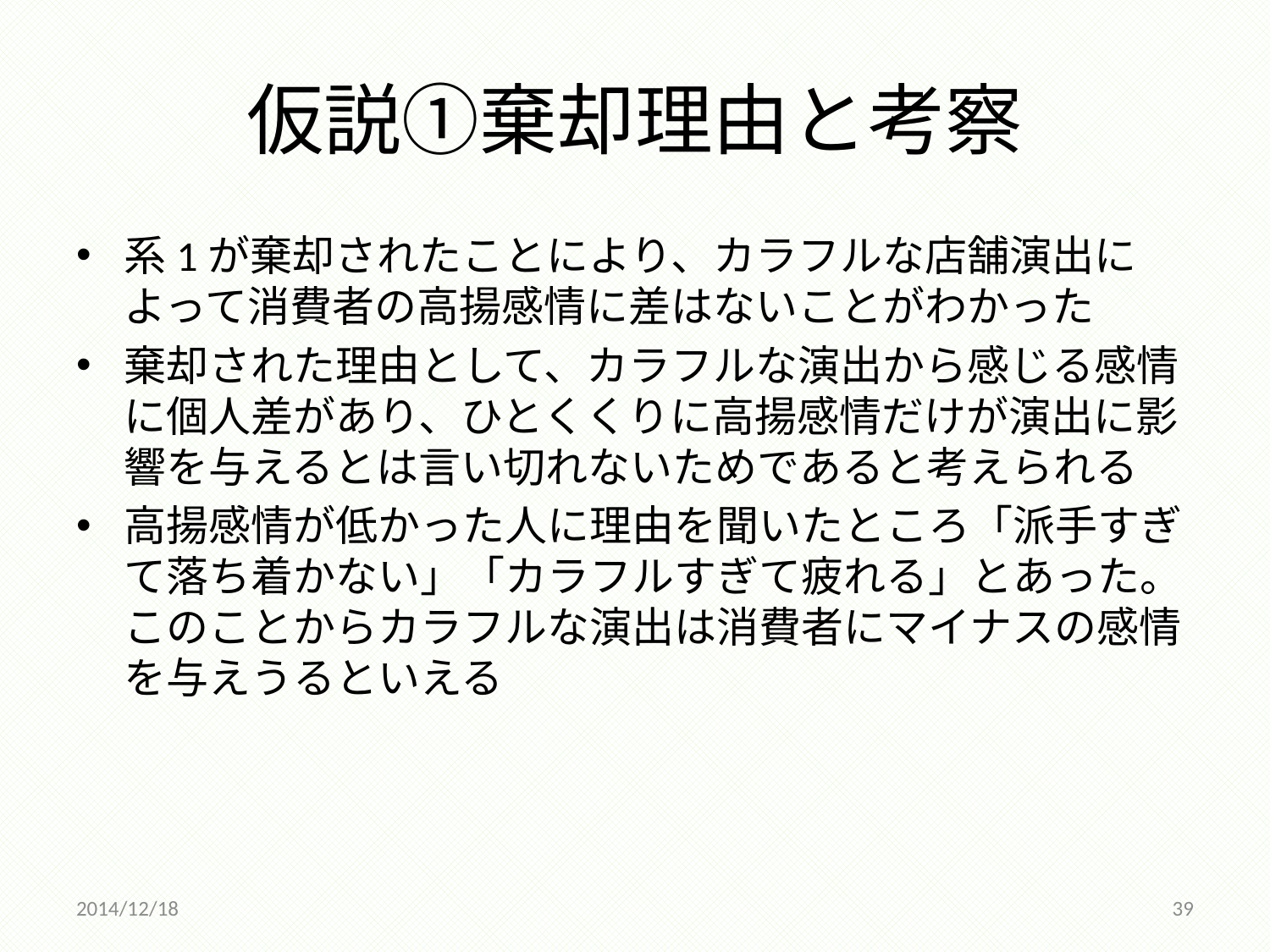

# 仮説①棄却理由と考察
系1が棄却されたことにより、カラフルな店舗演出によって消費者の高揚感情に差はないことがわかった
棄却された理由として、カラフルな演出から感じる感情に個人差があり、ひとくくりに高揚感情だけが演出に影響を与えるとは言い切れないためであると考えられる
高揚感情が低かった人に理由を聞いたところ「派手すぎて落ち着かない」「カラフルすぎて疲れる」とあった。このことからカラフルな演出は消費者にマイナスの感情を与えうるといえる
2014/12/18
39